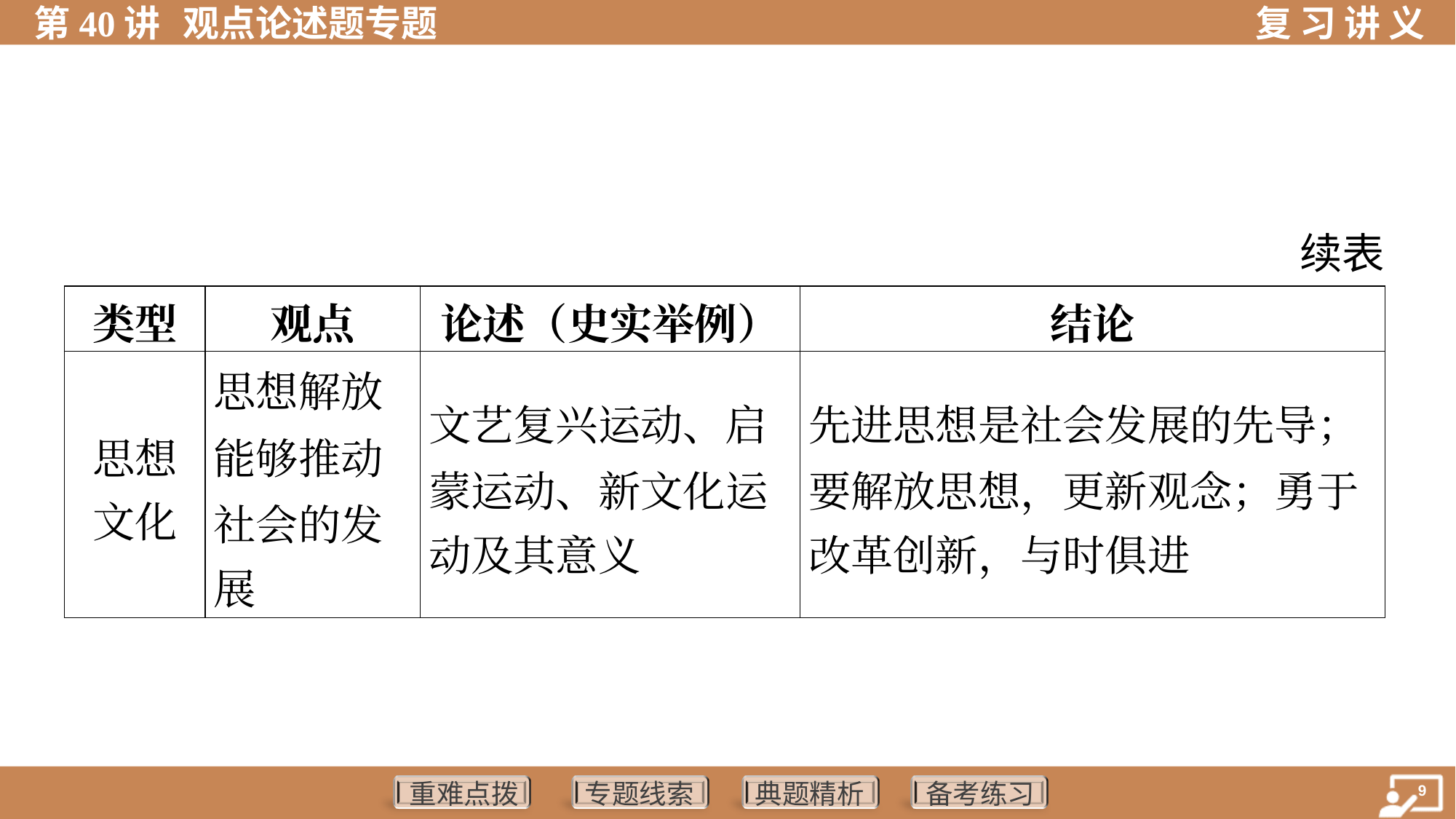

续表
| 类型 | 观点 | 论述（史实举例） | 结论 |
| --- | --- | --- | --- |
| 思想 文化 | 思想解放 能够推动 社会的发 展 | 文艺复兴运动、启 蒙运动、新文化运 动及其意义 | 先进思想是社会发展的先导； 要解放思想，更新观念；勇于 改革创新，与时俱进 |